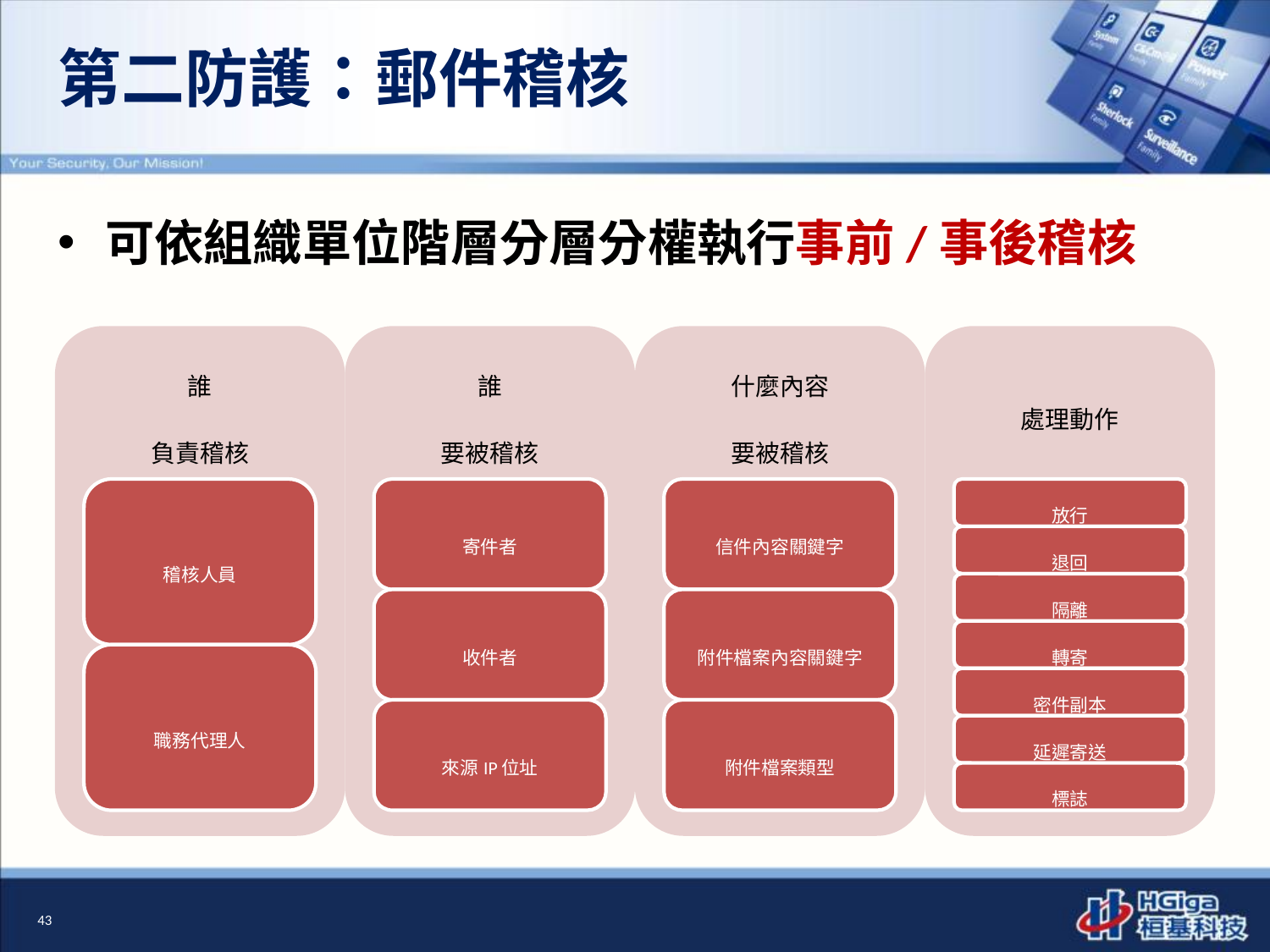

# 第二防護：郵件稽核
可依組織單位階層分層分權執行事前/事後稽核
寄件者
收件者
信件內容關鍵字
附件檔案內容關鍵字
處理動作
放行
附件檔案類型
退回
隔離
轉寄
密件副本
延遲寄送
來源IP位址
稽核人員
職務代理人
標誌
43